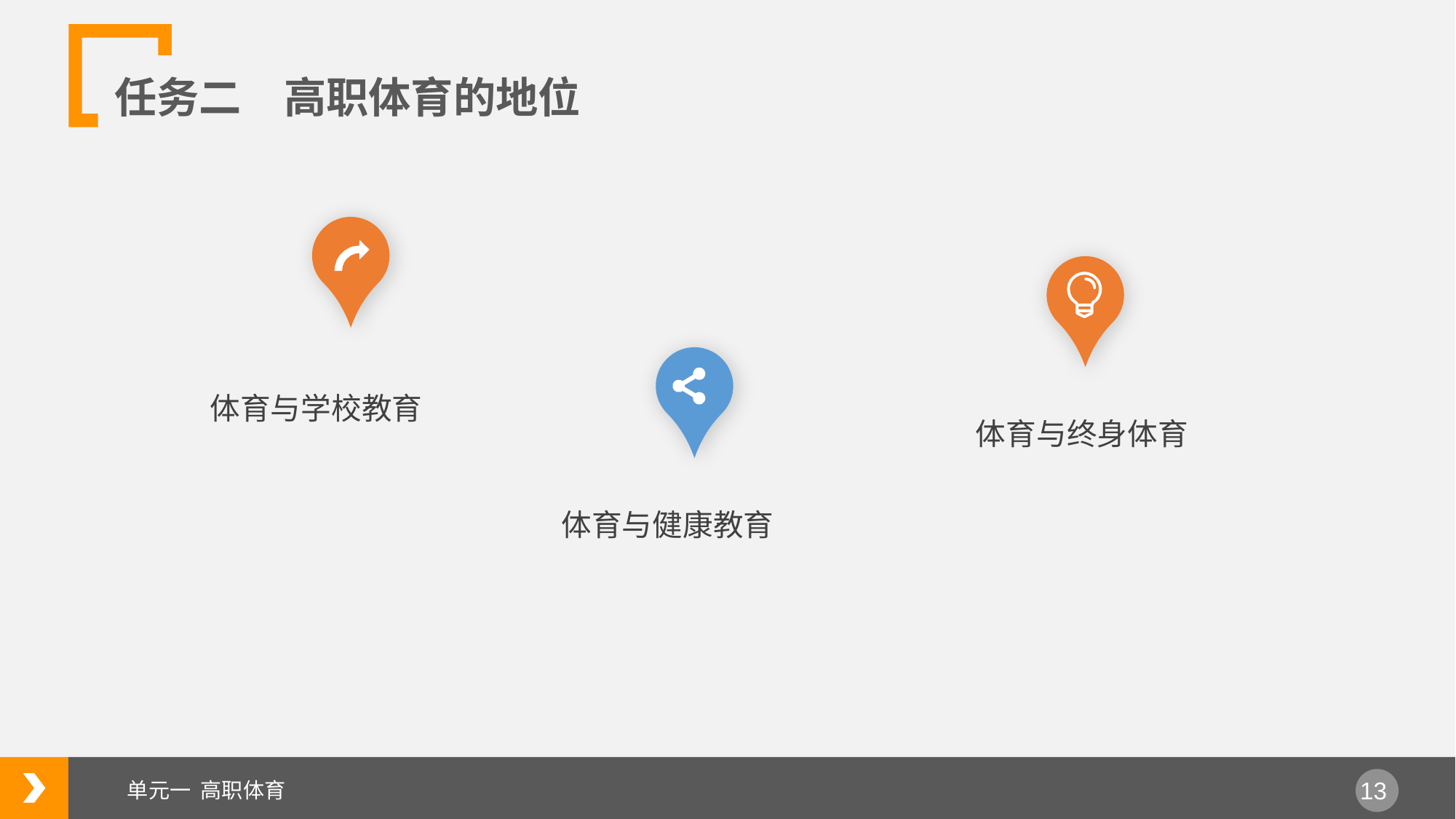

任务二　高职体育的地位

体育与学校教育

体育与终身体育

体育与健康教育
单元一  高职体育